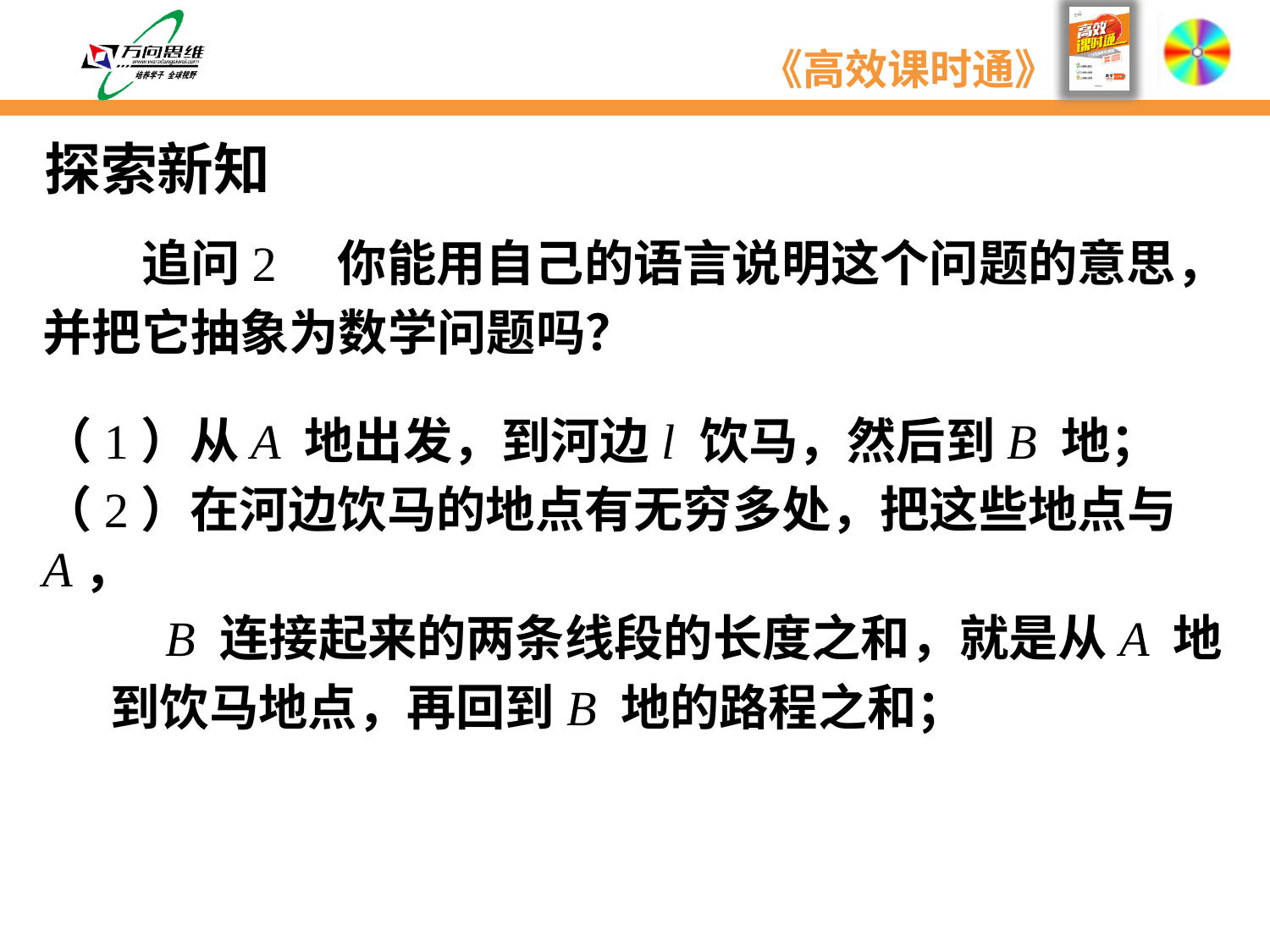

探索新知
　　追问2　你能用自己的语言说明这个问题的意思，
并把它抽象为数学问题吗？
（1）从A 地出发，到河边l 饮马，然后到B 地；
（2）在河边饮马的地点有无穷多处，把这些地点与A，
          B 连接起来的两条线段的长度之和，就是从A 地
     到饮马地点，再回到B 地的路程之和；